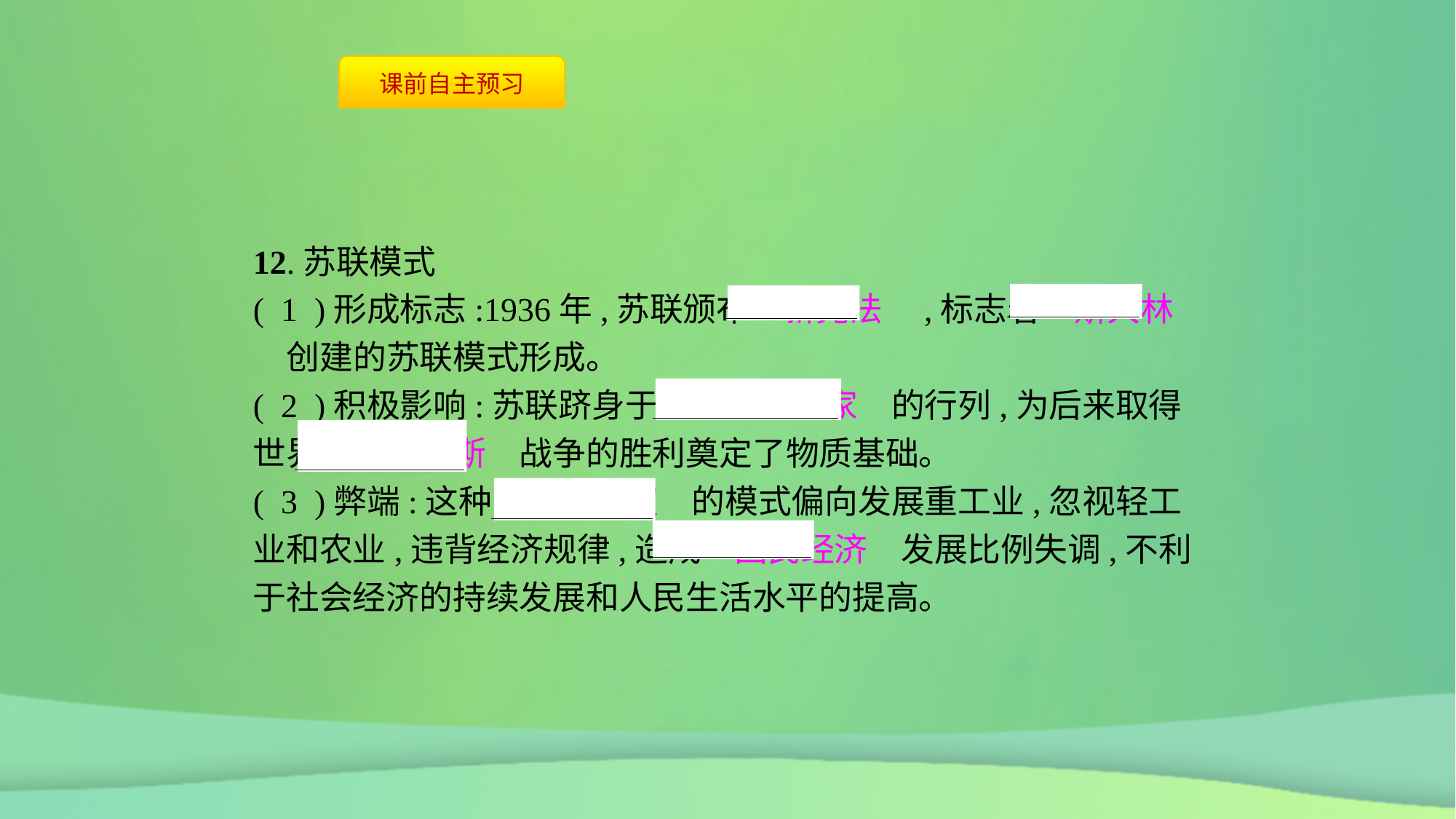

12.苏联模式
(  1  )形成标志:1936年,苏联颁布　新宪法　,标志着　斯大林　创建的苏联模式形成。
(  2  )积极影响:苏联跻身于　工业化国家　的行列,为后来取得世界　反法西斯　战争的胜利奠定了物质基础。
(  3  )弊端:这种　高度集权　的模式偏向发展重工业,忽视轻工业和农业,违背经济规律,造成　国民经济　发展比例失调,不利于社会经济的持续发展和人民生活水平的提高。